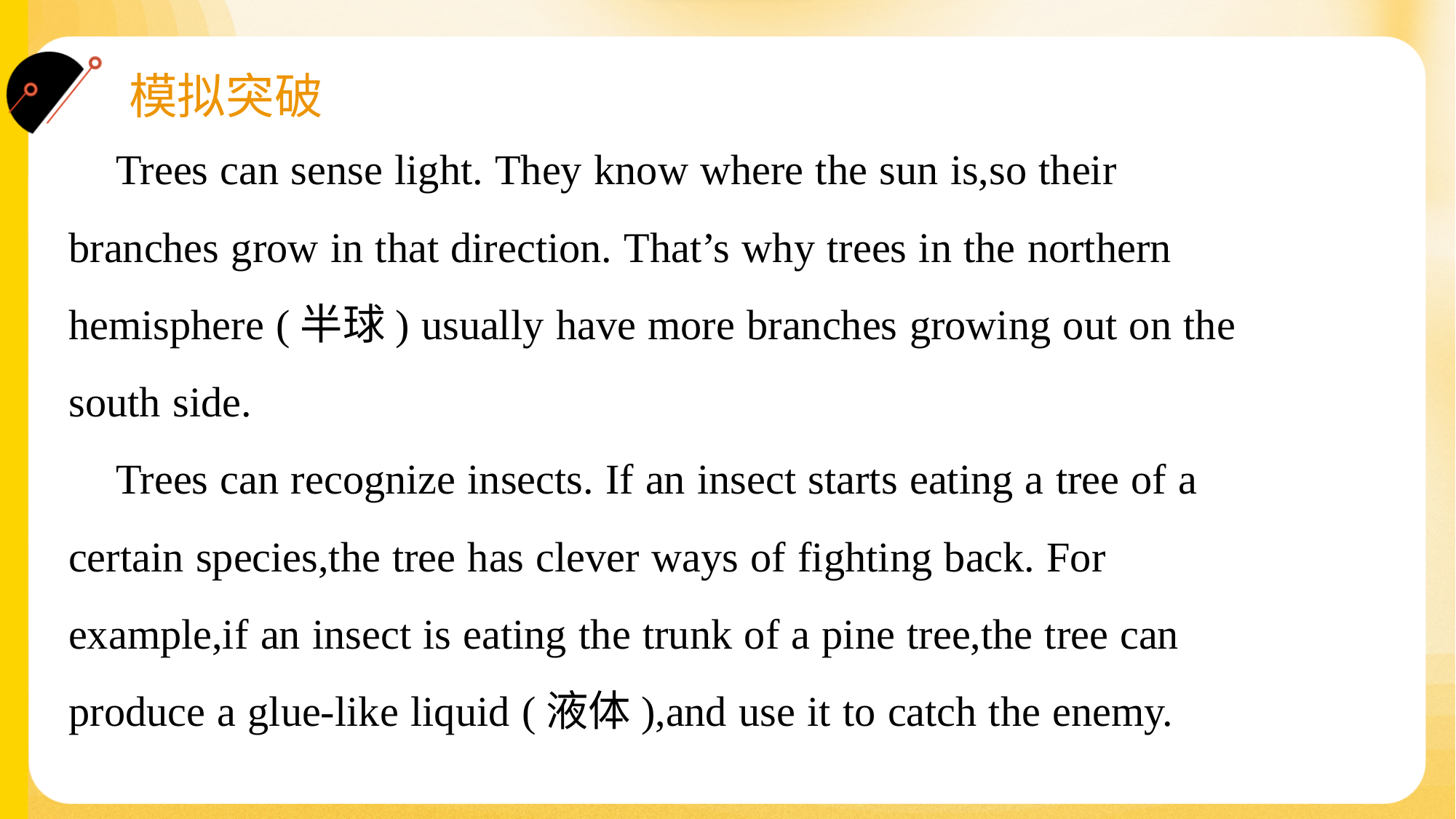

Trees can sense light. They know where the sun is,so their
branches grow in that direction. That’s why trees in the northern
hemisphere (半球) usually have more branches growing out on the
south side.
    Trees can recognize insects. If an insect starts eating a tree of a
certain species,the tree has clever ways of fighting back. For
example,if an insect is eating the trunk of a pine tree,the tree can
produce a glue-like liquid (液体),and use it to catch the enemy.